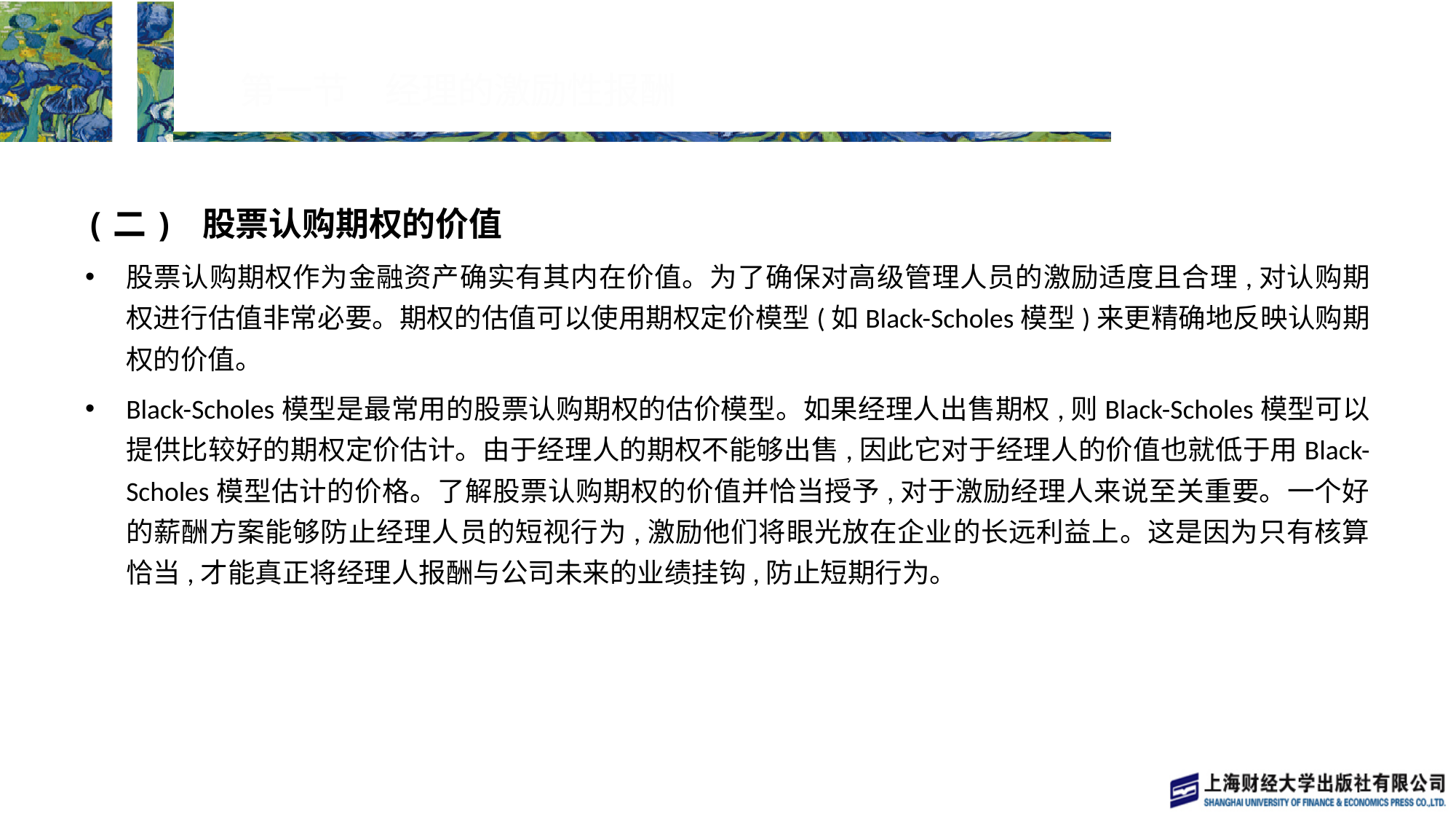

# 第一节　经理的激励性报酬
(二) 股票认购期权的价值
股票认购期权作为金融资产确实有其内在价值。为了确保对高级管理人员的激励适度且合理,对认购期权进行估值非常必要。期权的估值可以使用期权定价模型(如Black-Scholes模型)来更精确地反映认购期权的价值。
Black-Scholes模型是最常用的股票认购期权的估价模型。如果经理人出售期权,则Black-Scholes模型可以提供比较好的期权定价估计。由于经理人的期权不能够出售,因此它对于经理人的价值也就低于用Black-Scholes模型估计的价格。了解股票认购期权的价值并恰当授予,对于激励经理人来说至关重要。一个好的薪酬方案能够防止经理人员的短视行为,激励他们将眼光放在企业的长远利益上。这是因为只有核算恰当,才能真正将经理人报酬与公司未来的业绩挂钩,防止短期行为。